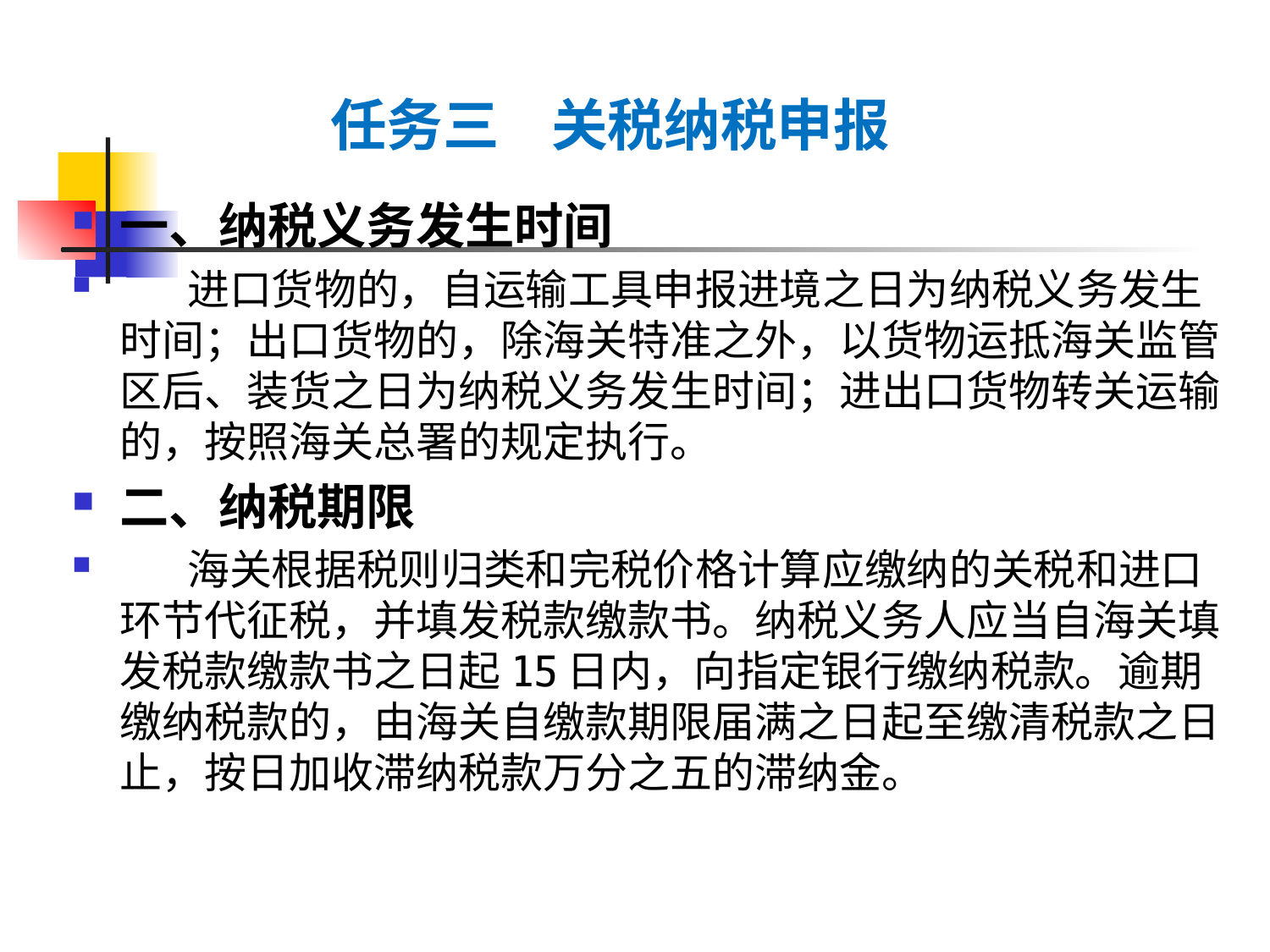

# 任务三    关税纳税申报
一、纳税义务发生时间
      进口货物的，自运输工具申报进境之日为纳税义务发生时间；出口货物的，除海关特准之外，以货物运抵海关监管区后、装货之日为纳税义务发生时间；进出口货物转关运输的，按照海关总署的规定执行。
二、纳税期限
      海关根据税则归类和完税价格计算应缴纳的关税和进口环节代征税，并填发税款缴款书。纳税义务人应当自海关填发税款缴款书之日起15日内，向指定银行缴纳税款。逾期缴纳税款的，由海关自缴款期限届满之日起至缴清税款之日止，按日加收滞纳税款万分之五的滞纳金。